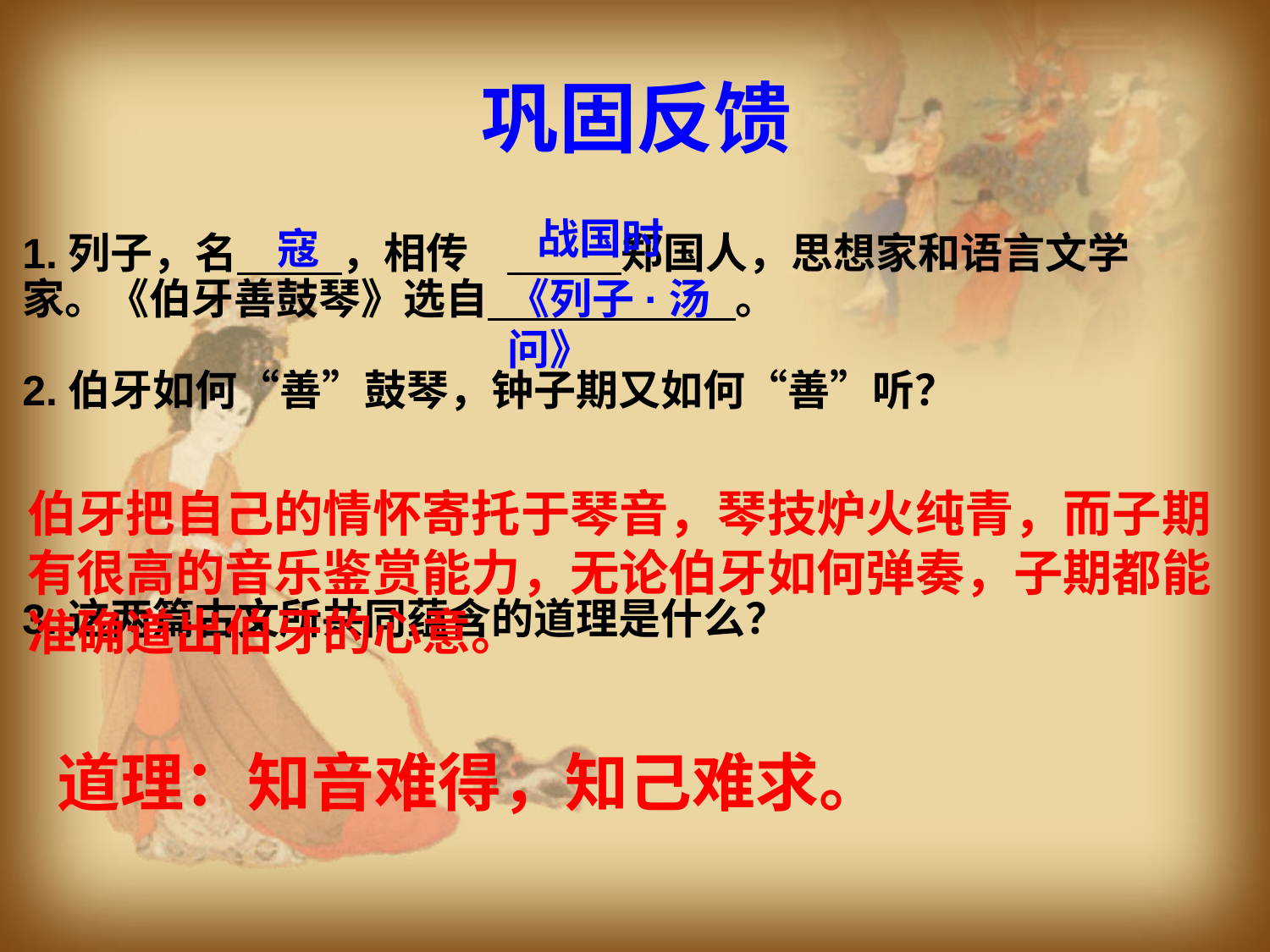

巩固反馈
战国时
寇
1.列子，名           ，相传                郑国人，思想家和语言文学
家。《伯牙善鼓琴》选自                          。

2.伯牙如何“善”鼓琴，钟子期又如何“善”听？

3.这两篇古文所共同蕴含的道理是什么？
《列子·汤问》
伯牙把自己的情怀寄托于琴音，琴技炉火纯青，而子期有很高的音乐鉴赏能力，无论伯牙如何弹奏，子期都能准确道出伯牙的心意。
道理：知音难得，知己难求。